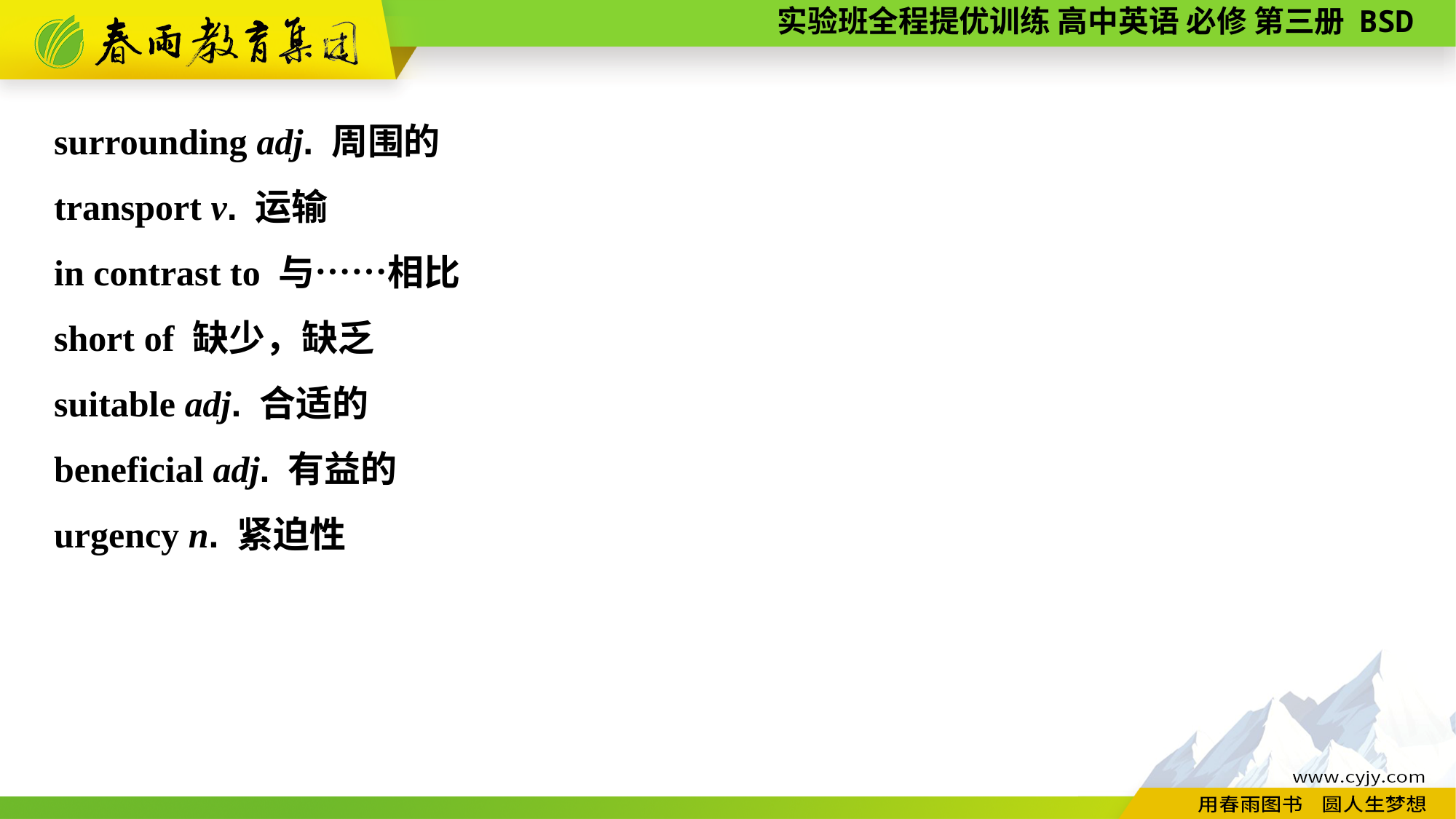

surrounding adj. 周围的
transport v. 运输
in contrast to 与……相比
short of 缺少，缺乏
suitable adj. 合适的
beneficial adj. 有益的
urgency n. 紧迫性